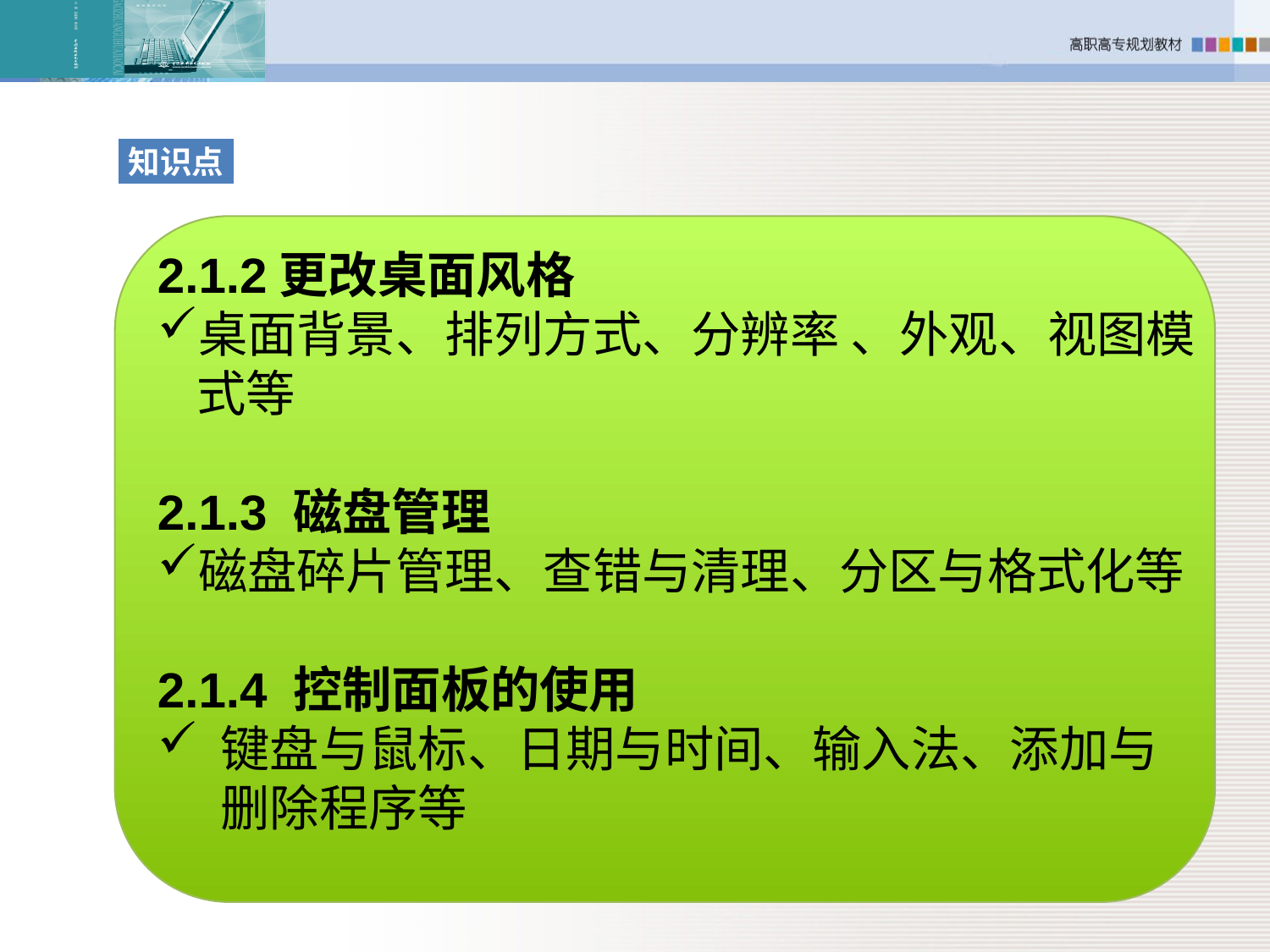

知识点

2.1.2更改桌面风格
桌面背景、排列方式、分辨率 、外观、视图模式等

2.1.3 磁盘管理
磁盘碎片管理、查错与清理、分区与格式化等

2.1.4 控制面板的使用
键盘与鼠标、日期与时间、输入法、添加与删除程序等